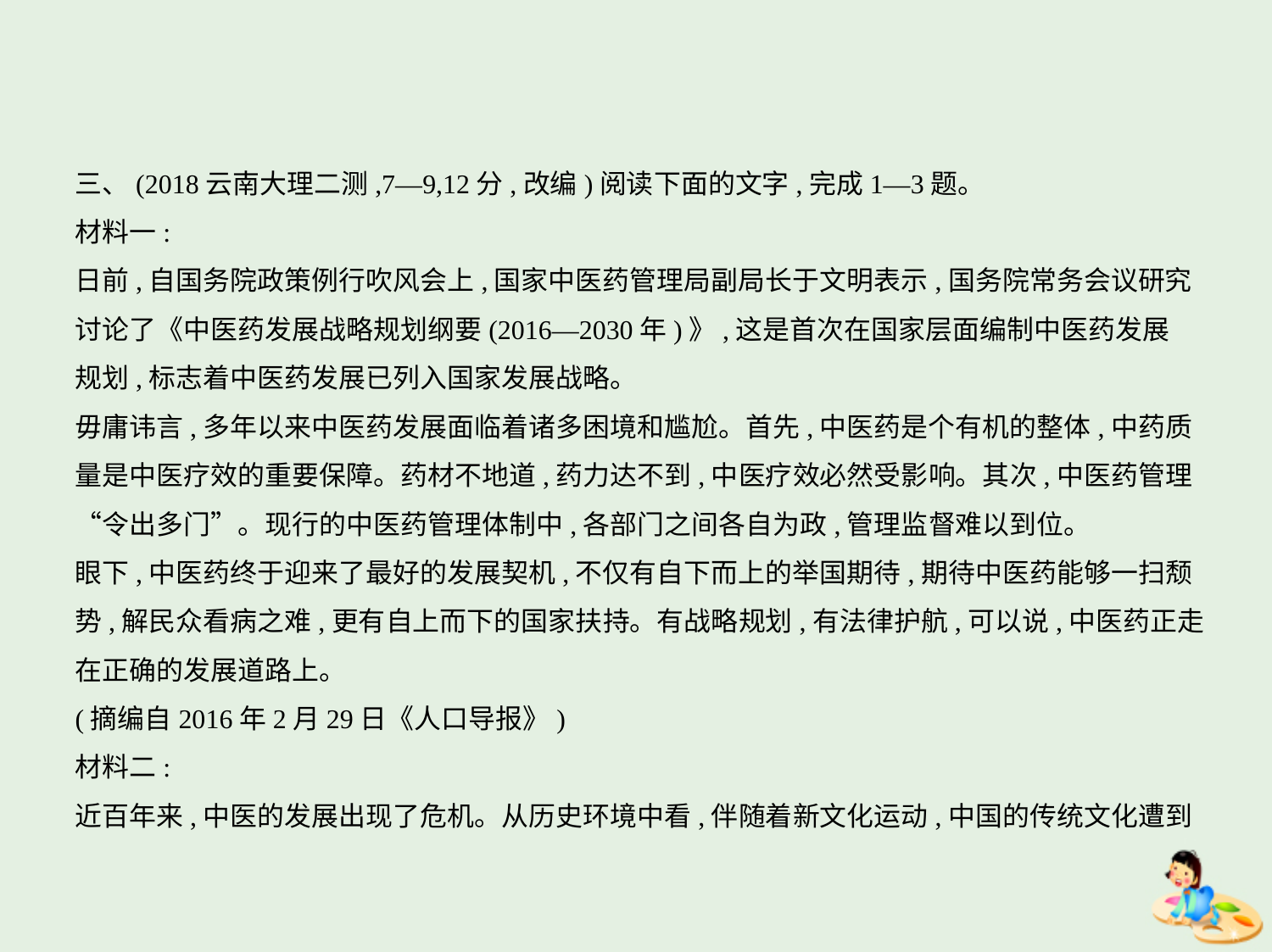

三、(2018云南大理二测,7—9,12分,改编)阅读下面的文字,完成1—3题。
材料一:
日前,自国务院政策例行吹风会上,国家中医药管理局副局长于文明表示,国务院常务会议研究
讨论了《中医药发展战略规划纲要(2016—2030年)》,这是首次在国家层面编制中医药发展
规划,标志着中医药发展已列入国家发展战略。
毋庸讳言,多年以来中医药发展面临着诸多困境和尴尬。首先,中医药是个有机的整体,中药质
量是中医疗效的重要保障。药材不地道,药力达不到,中医疗效必然受影响。其次,中医药管理
“令出多门”。现行的中医药管理体制中,各部门之间各自为政,管理监督难以到位。
眼下,中医药终于迎来了最好的发展契机,不仅有自下而上的举国期待,期待中医药能够一扫颓
势,解民众看病之难,更有自上而下的国家扶持。有战略规划,有法律护航,可以说,中医药正走
在正确的发展道路上。
(摘编自2016年2月29日《人口导报》)
材料二:
近百年来,中医的发展出现了危机。从历史环境中看,伴随着新文化运动,中国的传统文化遭到